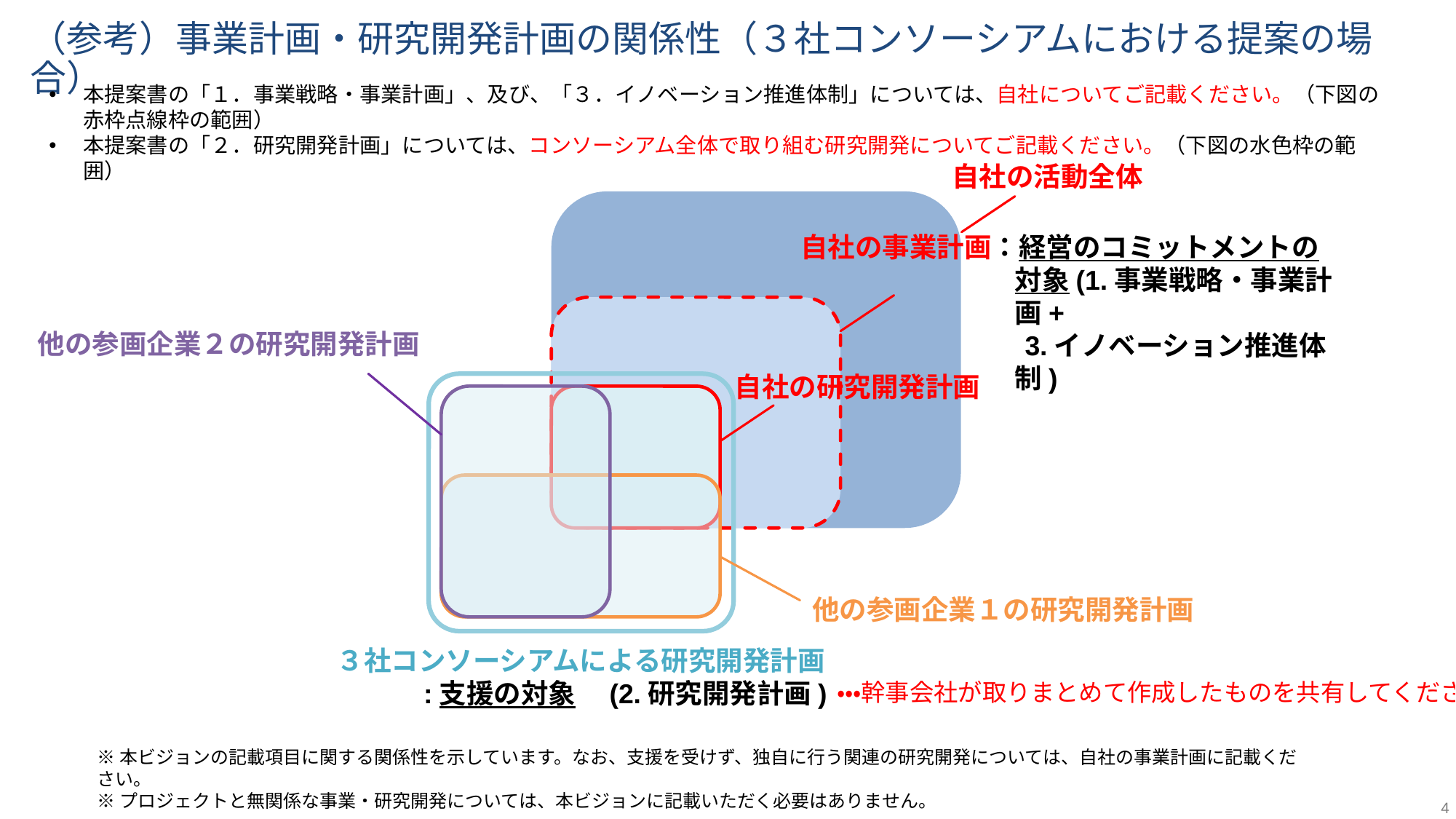

# （参考）事業計画・研究開発計画の関係性（３社コンソーシアムにおける提案の場合）
本提案書の「１．事業戦略・事業計画」、及び、「３．イノベーション推進体制」については、自社についてご記載ください。（下図の赤枠点線枠の範囲）
本提案書の「２．研究開発計画」については、コンソーシアム全体で取り組む研究開発についてご記載ください。（下図の水色枠の範囲）
自社の活動全体

自社の事業計画：経営のコミットメントの対象(1.事業戦略・事業計画+
3.イノベーション推進体制)
他の参画企業２の研究開発計画

自社の研究開発計画

他の参画企業１の研究開発計画
３社コンソーシアムによる研究開発計画
:支援の対象　(2.研究開発計画)
・・・幹事会社が取りまとめて作成したものを共有してください。
※本ビジョンの記載項目に関する関係性を示しています。なお、支援を受けず、独自に行う関連の研究開発については、自社の事業計画に記載ください。
※プロジェクトと無関係な事業・研究開発については、本ビジョンに記載いただく必要はありません。